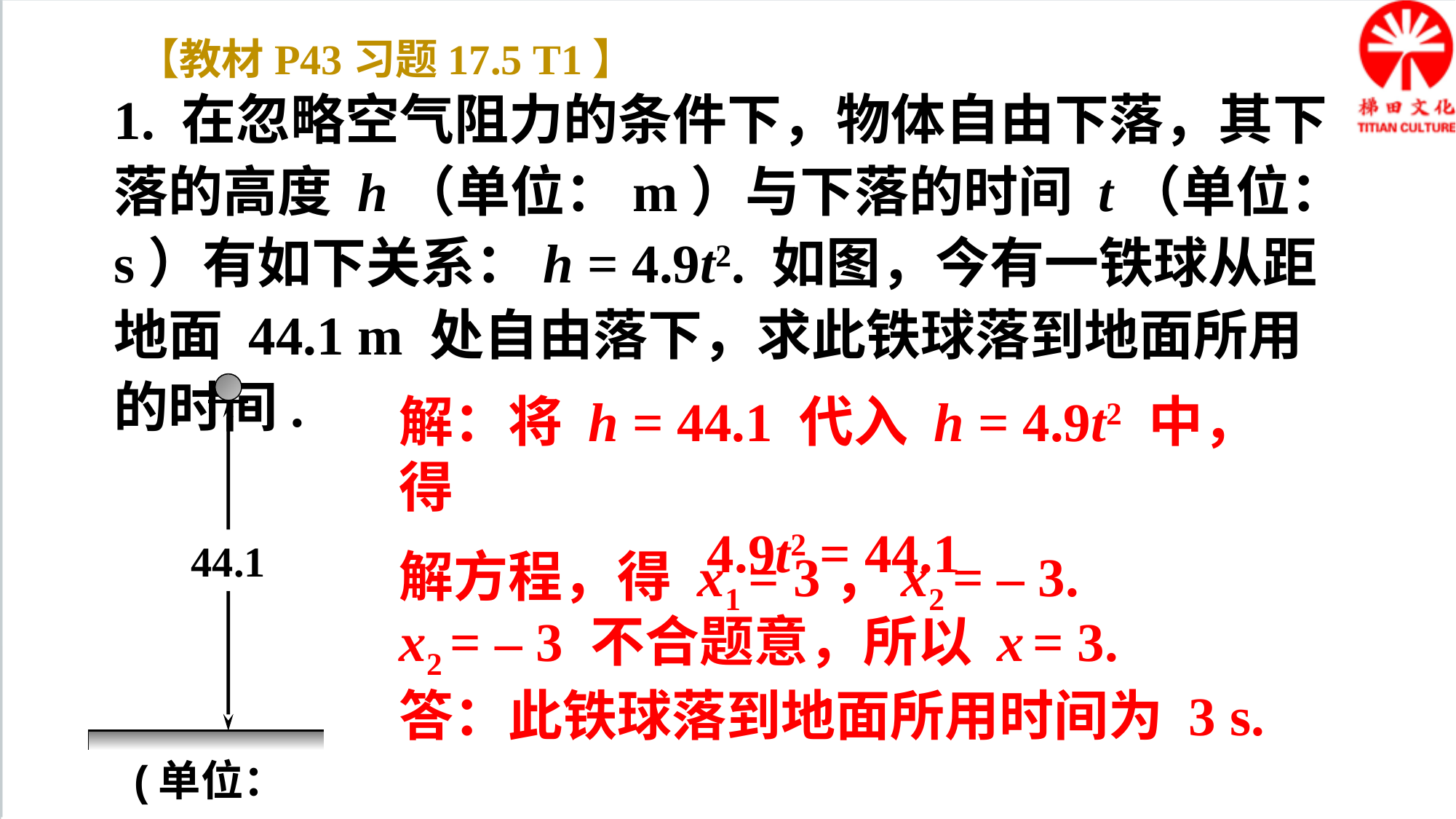

【教材P43习题17.5 T1】
1. 在忽略空气阻力的条件下，物体自由下落，其下落的高度 h（单位：m）与下落的时间 t（单位：s）有如下关系：h = 4.9t2. 如图，今有一铁球从距地面 44.1 m 处自由落下，求此铁球落到地面所用的时间.

44.1

(单位：m)
解：将 h = 44.1 代入 h = 4.9t2 中，得
4.9t2 = 44.1
解方程，得 x1 = 3，x2 = – 3.
x2 = – 3 不合题意，所以 x = 3.
答：此铁球落到地面所用时间为 3 s.